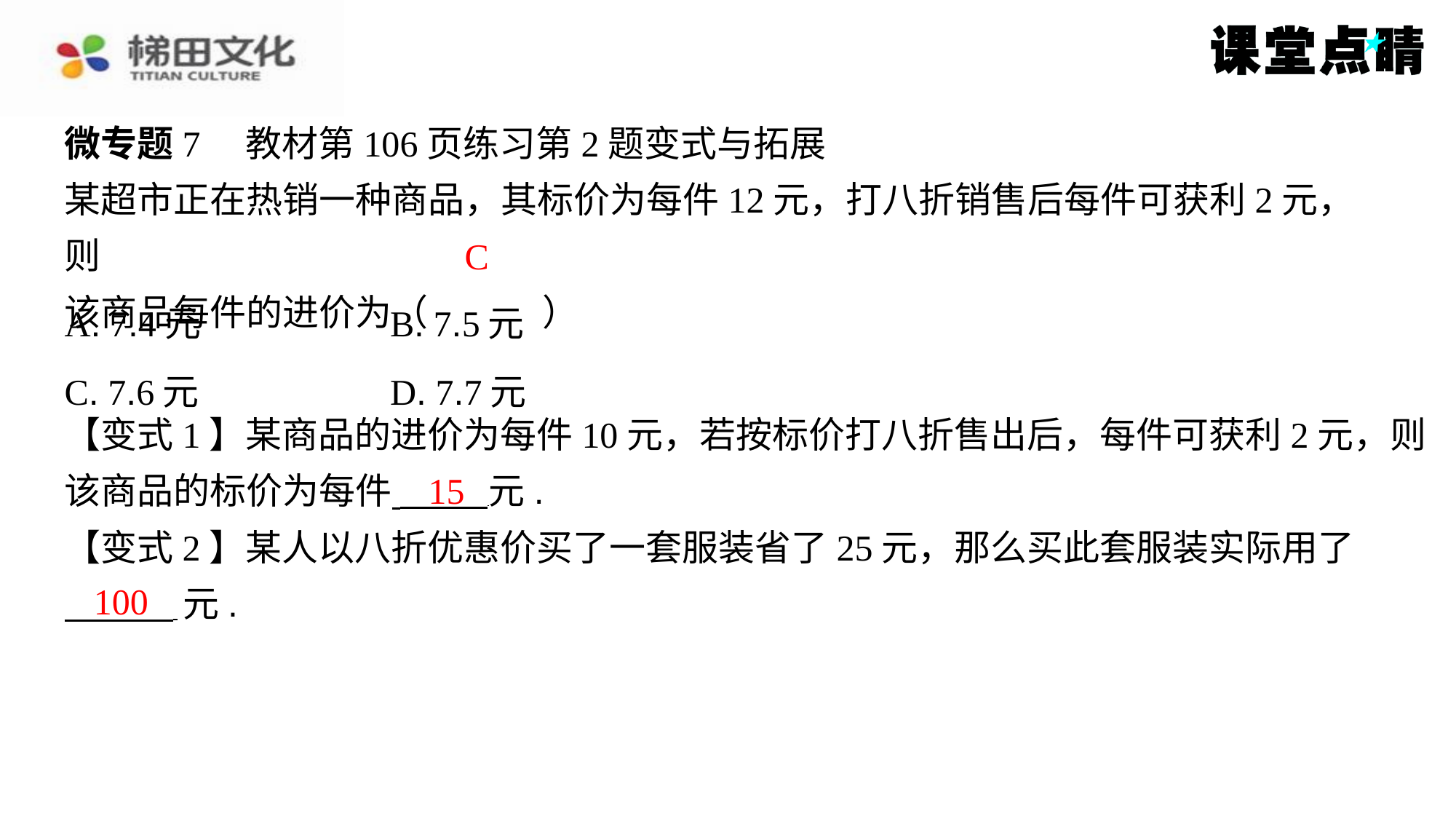

微专题7　教材第106页练习第2题变式与拓展
某超市正在热销一种商品，其标价为每件12元，打八折销售后每件可获利2元，则
该商品每件的进价为（　C　）
C
| A. 7.4元 | B. 7.5元 |
| --- | --- |
| C. 7.6元 | D. 7.7元 |
【变式1】某商品的进价为每件10元，若按标价打八折售出后，每件可获利2元，则
该商品的标价为每件               元.
【变式2】某人以八折优惠价买了一套服装省了25元，那么买此套服装实际用了
                 元.
15
100